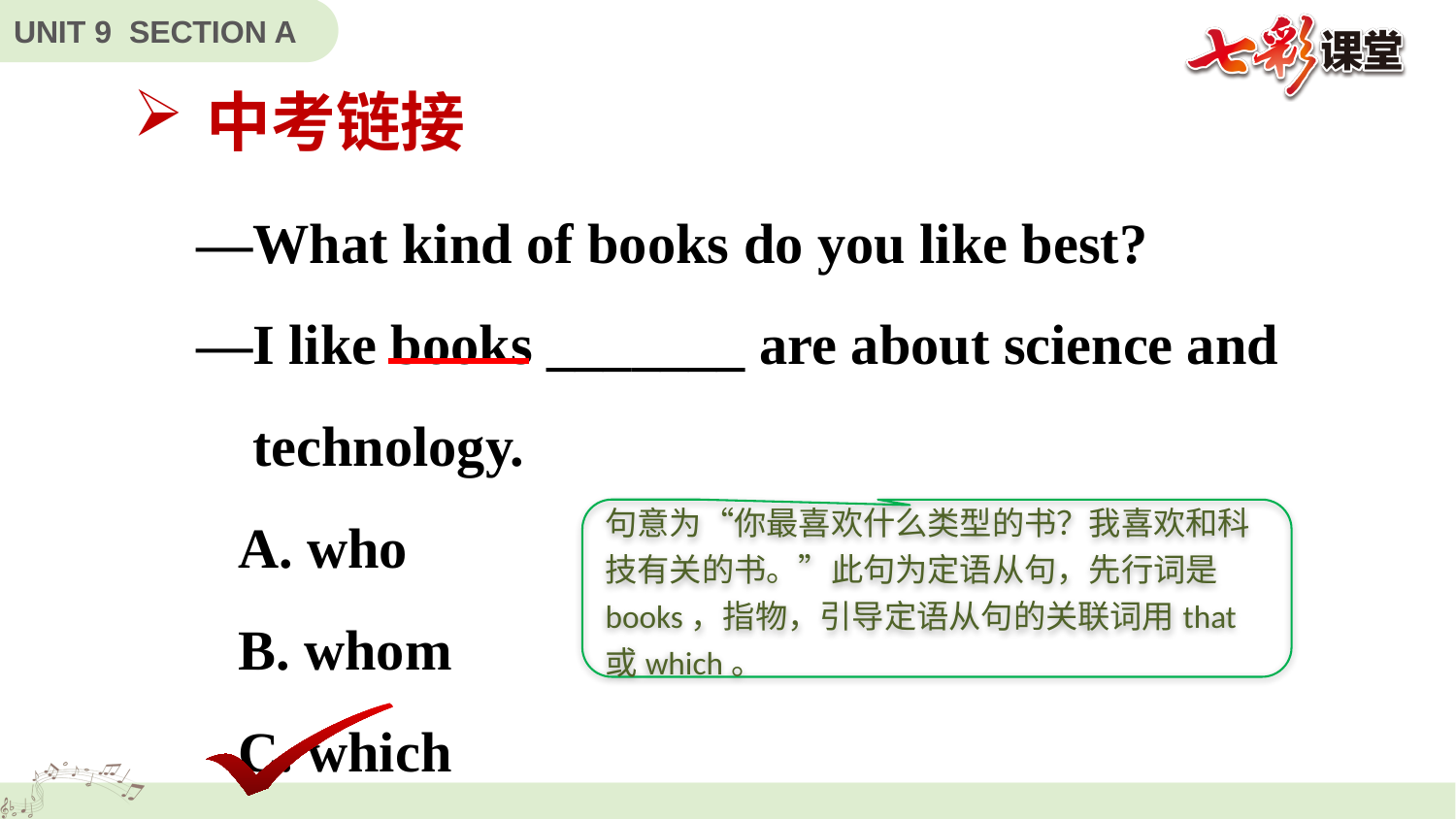

中考链接
—What kind of books do you like best?
—I like books _______ are about science and
    technology.
   A. who
   B. whom
   C. which
句意为“你最喜欢什么类型的书？我喜欢和科技有关的书。”此句为定语从句，先行词是books，指物，引导定语从句的关联词用that或which。